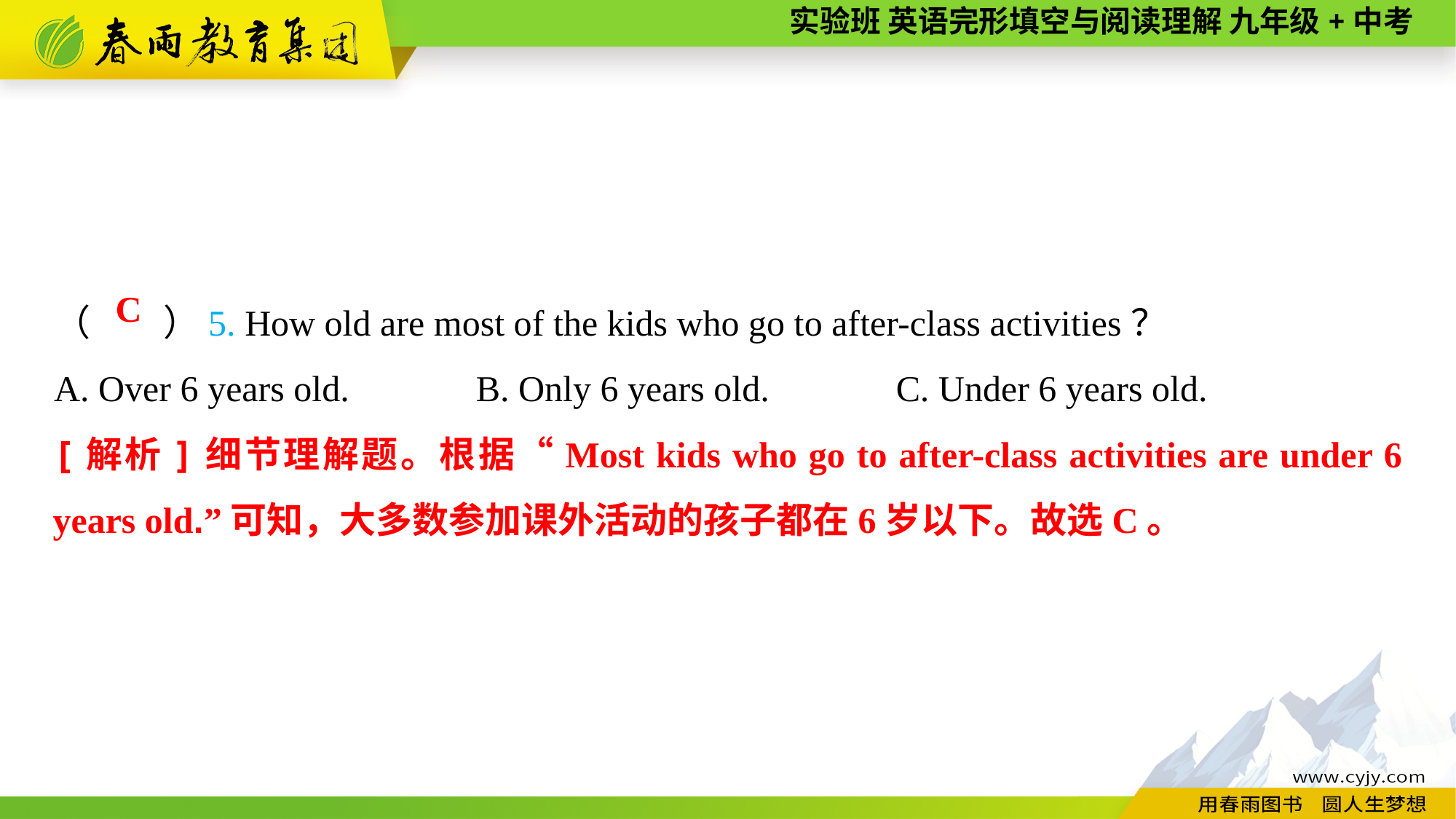

（　　）5. How old are most of the kids who go to after-class activities？
A. Over 6 years old.　　　B. Only 6 years old.　　　C. Under 6 years old.
C
[解析]细节理解题。根据“Most kids who go to after-class activities are under 6 years old.”可知，大多数参加课外活动的孩子都在6岁以下。故选C。